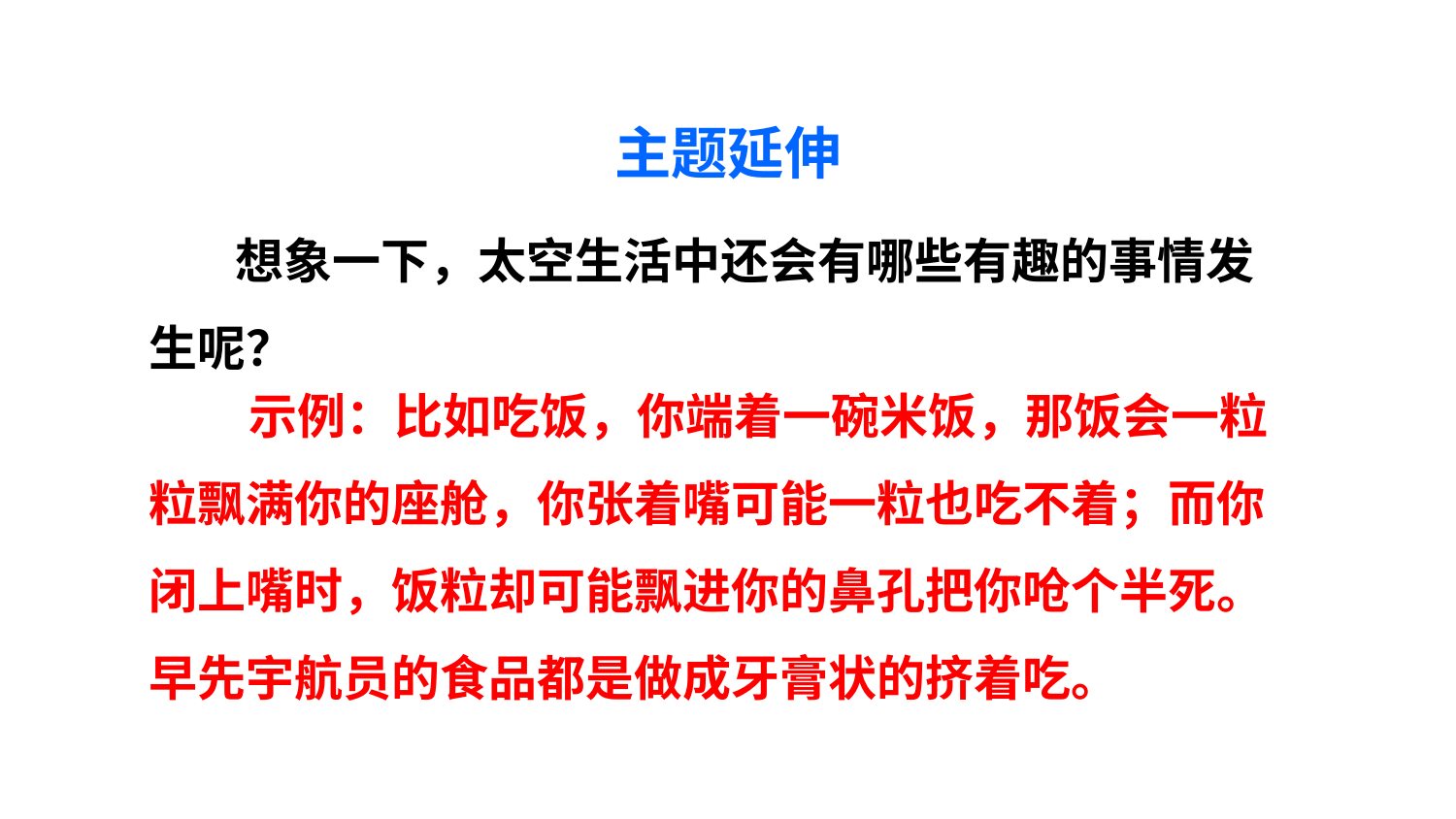

主题延伸
想象一下，太空生活中还会有哪些有趣的事情发生呢？
示例：比如吃饭，你端着一碗米饭，那饭会一粒粒飘满你的座舱，你张着嘴可能一粒也吃不着；而你闭上嘴时，饭粒却可能飘进你的鼻孔把你呛个半死。早先宇航员的食品都是做成牙膏状的挤着吃。